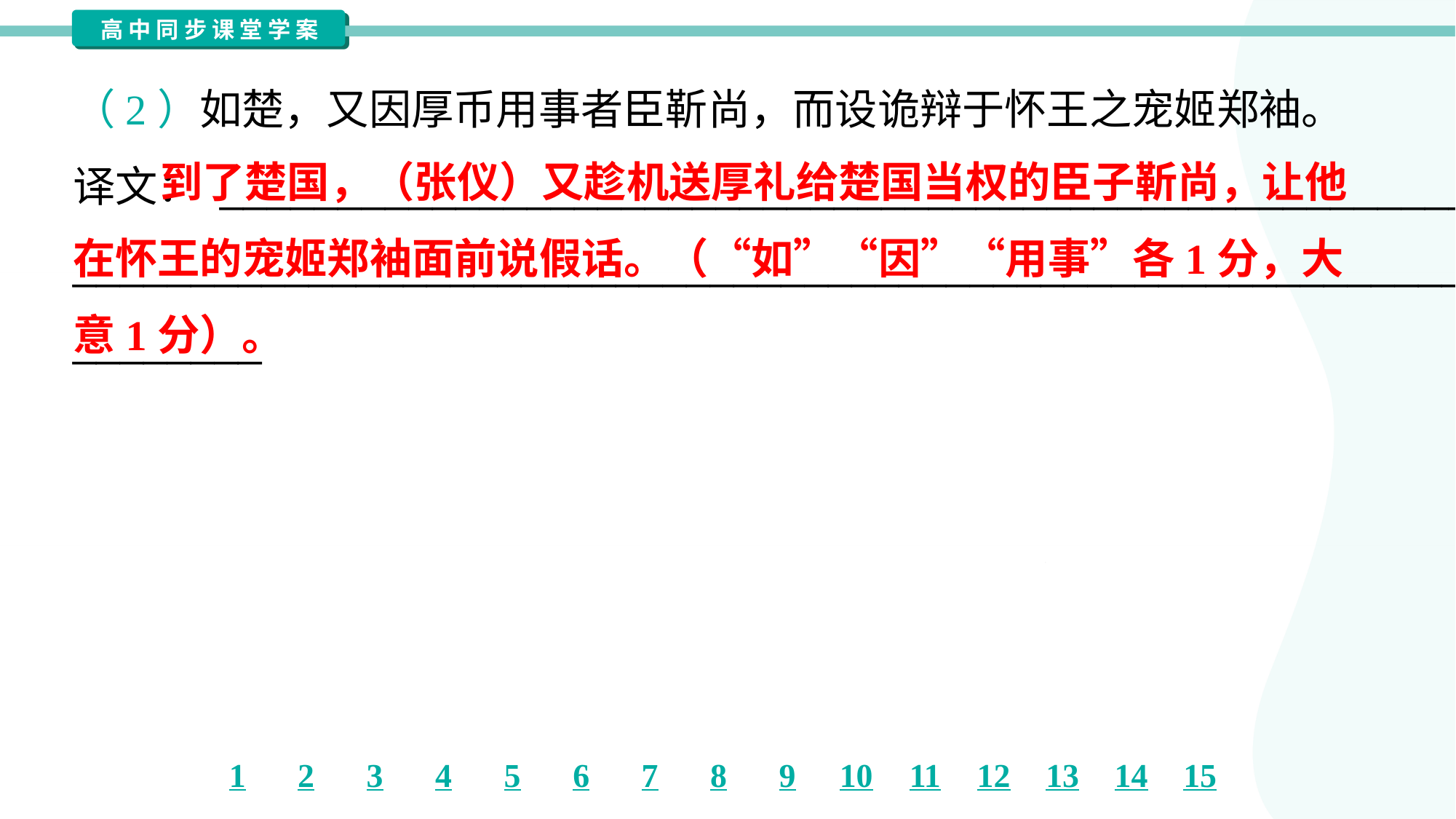

（2）如楚，又因厚币用事者臣靳尚，而设诡辩于怀王之宠姬郑袖。
译文： ______________________________________________________
_____________________________________________________________
________
        到了楚国，（张仪）又趁机送厚礼给楚国当权的臣子靳尚，让他在怀王的宠姬郑袖面前说假话。（“如”“因”“用事”各1分，大意1分）。